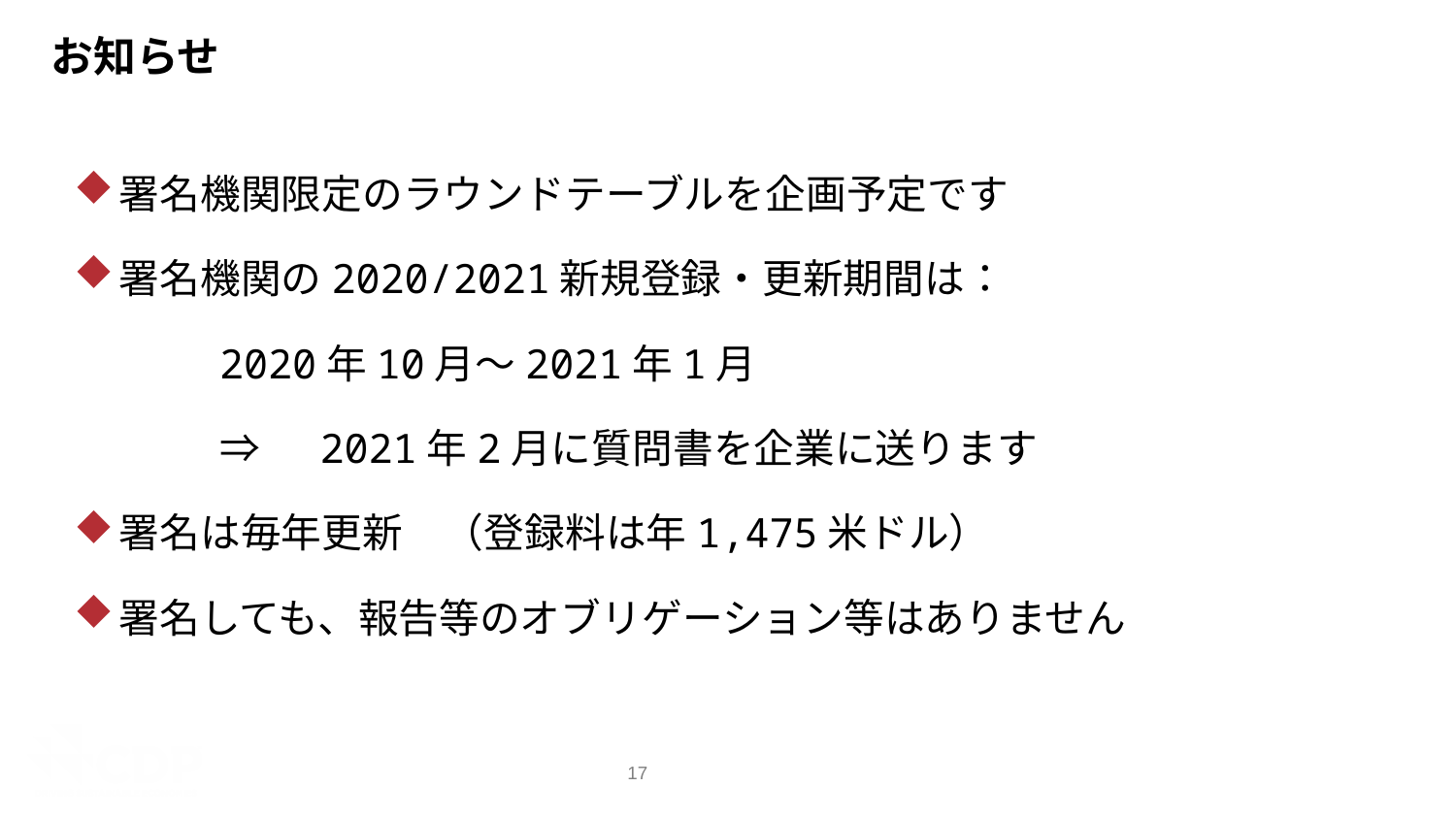

# お知らせ
署名機関限定のラウンドテーブルを企画予定です
署名機関の2020/2021新規登録・更新期間は：
	2020年10月～2021年1月
	⇒　2021年2月に質問書を企業に送ります
署名は毎年更新　（登録料は年1,475米ドル）
署名しても、報告等のオブリゲーション等はありません
17